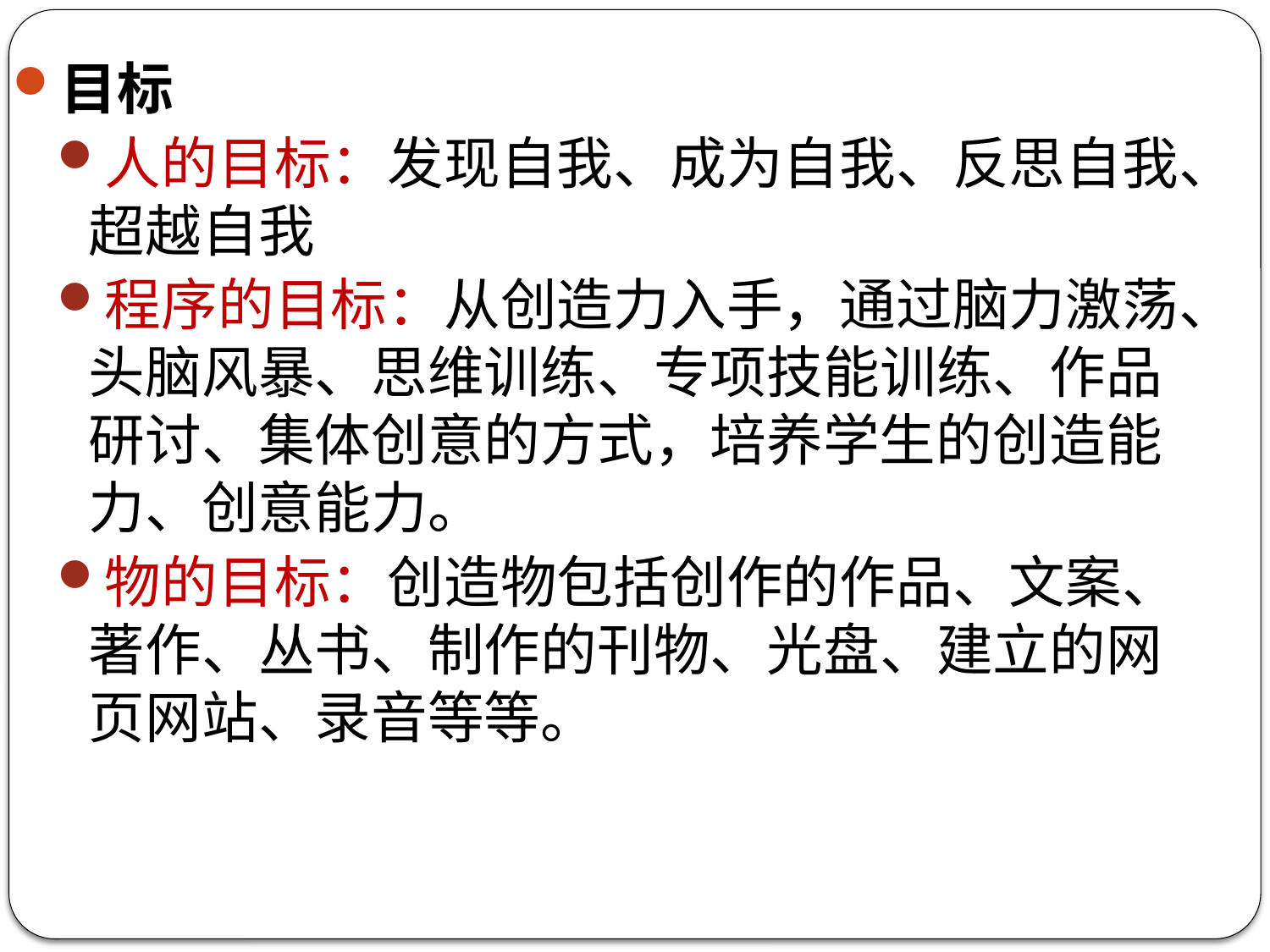

目标
人的目标：发现自我、成为自我、反思自我、超越自我
程序的目标：从创造力入手，通过脑力激荡、头脑风暴、思维训练、专项技能训练、作品研讨、集体创意的方式，培养学生的创造能力、创意能力。
物的目标：创造物包括创作的作品、文案、著作、丛书、制作的刊物、光盘、建立的网页网站、录音等等。